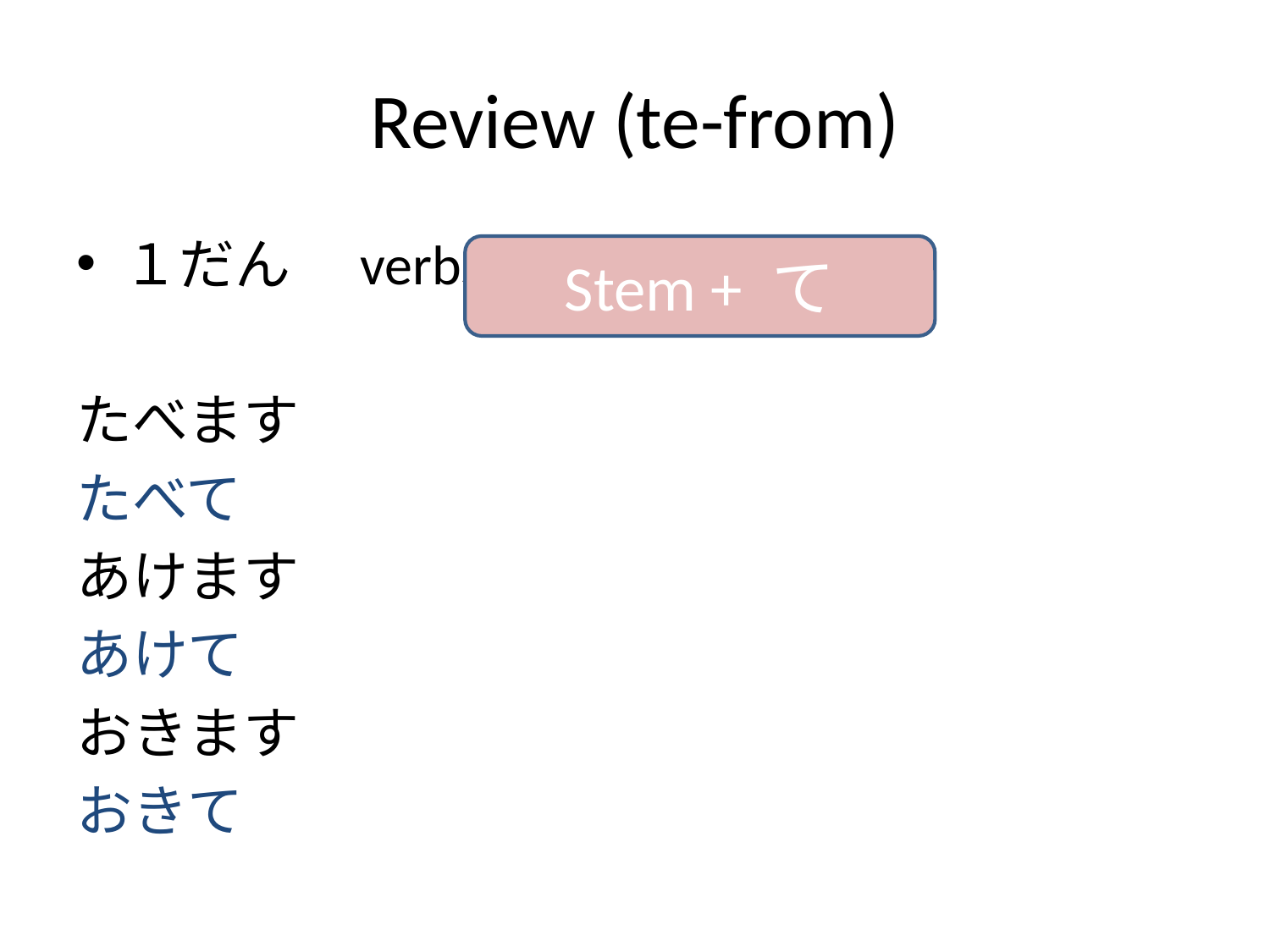

# Review (te-from)
１だん　verbs

たべます
たべて
あけます
あけて
おきます
おきて

Stem + て